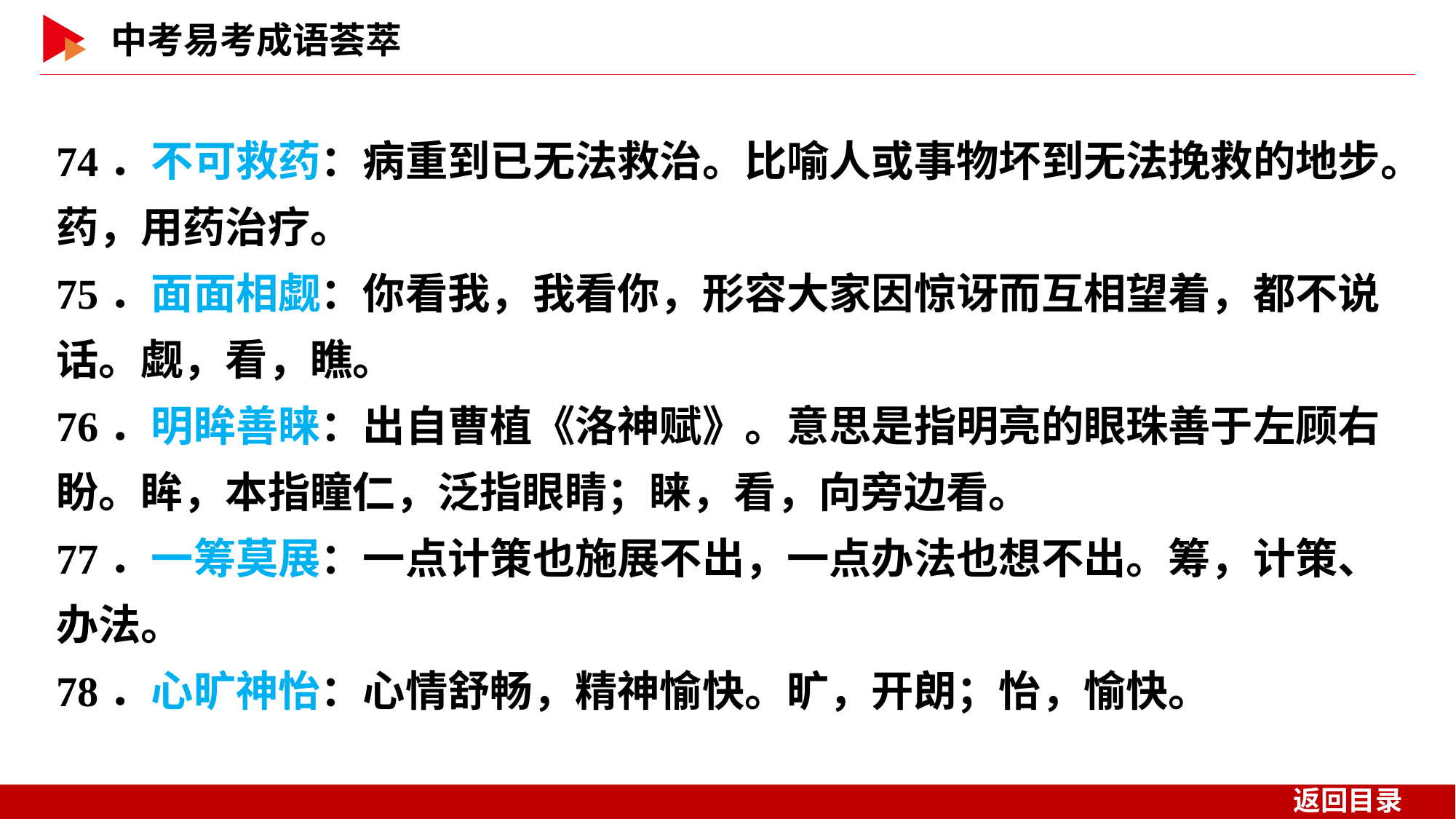

74．不可救药：病重到已无法救治。比喻人或事物坏到无法挽救的地步。药，用药治疗。
75．面面相觑：你看我，我看你，形容大家因惊讶而互相望着，都不说话。觑，看，瞧。
76．明眸善睐：出自曹植《洛神赋》。意思是指明亮的眼珠善于左顾右盼。眸，本指瞳仁，泛指眼睛；睐，看，向旁边看。
77．一筹莫展：一点计策也施展不出，一点办法也想不出。筹，计策、办法。
78．心旷神怡：心情舒畅，精神愉快。旷，开朗；怡，愉快。